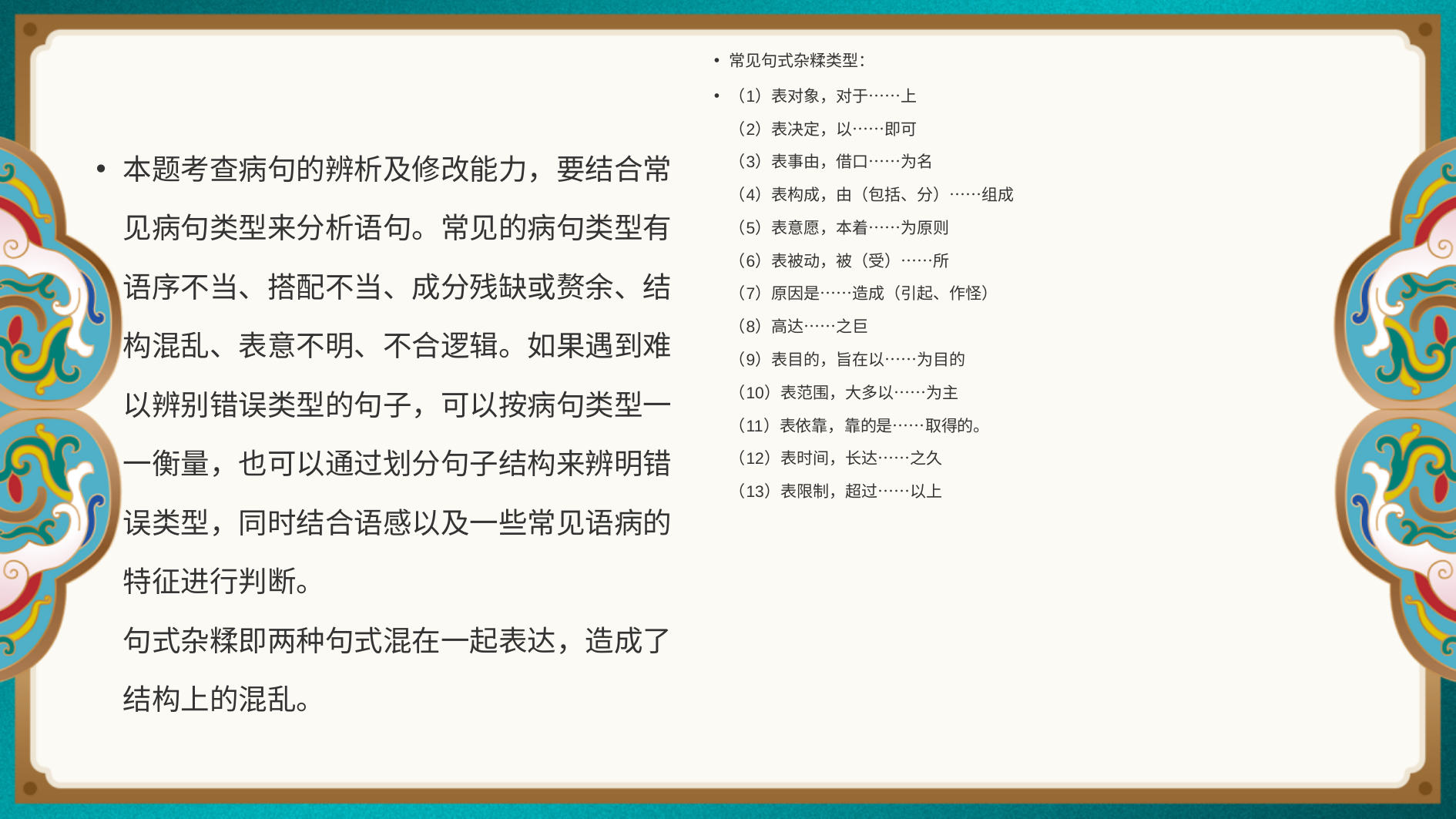

常见句式杂糅类型：
（1）表对象，对于……上
（2）表决定，以……即可
（3）表事由，借口……为名
（4）表构成，由（包括、分）……组成
（5）表意愿，本着……为原则
（6）表被动，被（受）……所
（7）原因是……造成（引起、作怪）
（8）高达……之巨
（9）表目的，旨在以……为目的
（10）表范围，大多以……为主
（11）表依靠，靠的是……取得的。
（12）表时间，长达……之久
（13）表限制，超过……以上
#
本题考查病句的辨析及修改能力，要结合常见病句类型来分析语句。常见的病句类型有语序不当、搭配不当、成分残缺或赘余、结构混乱、表意不明、不合逻辑。如果遇到难以辨别错误类型的句子，可以按病句类型一一衡量，也可以通过划分句子结构来辨明错误类型，同时结合语感以及一些常见语病的特征进行判断。
句式杂糅即两种句式混在一起表达，造成了结构上的混乱。